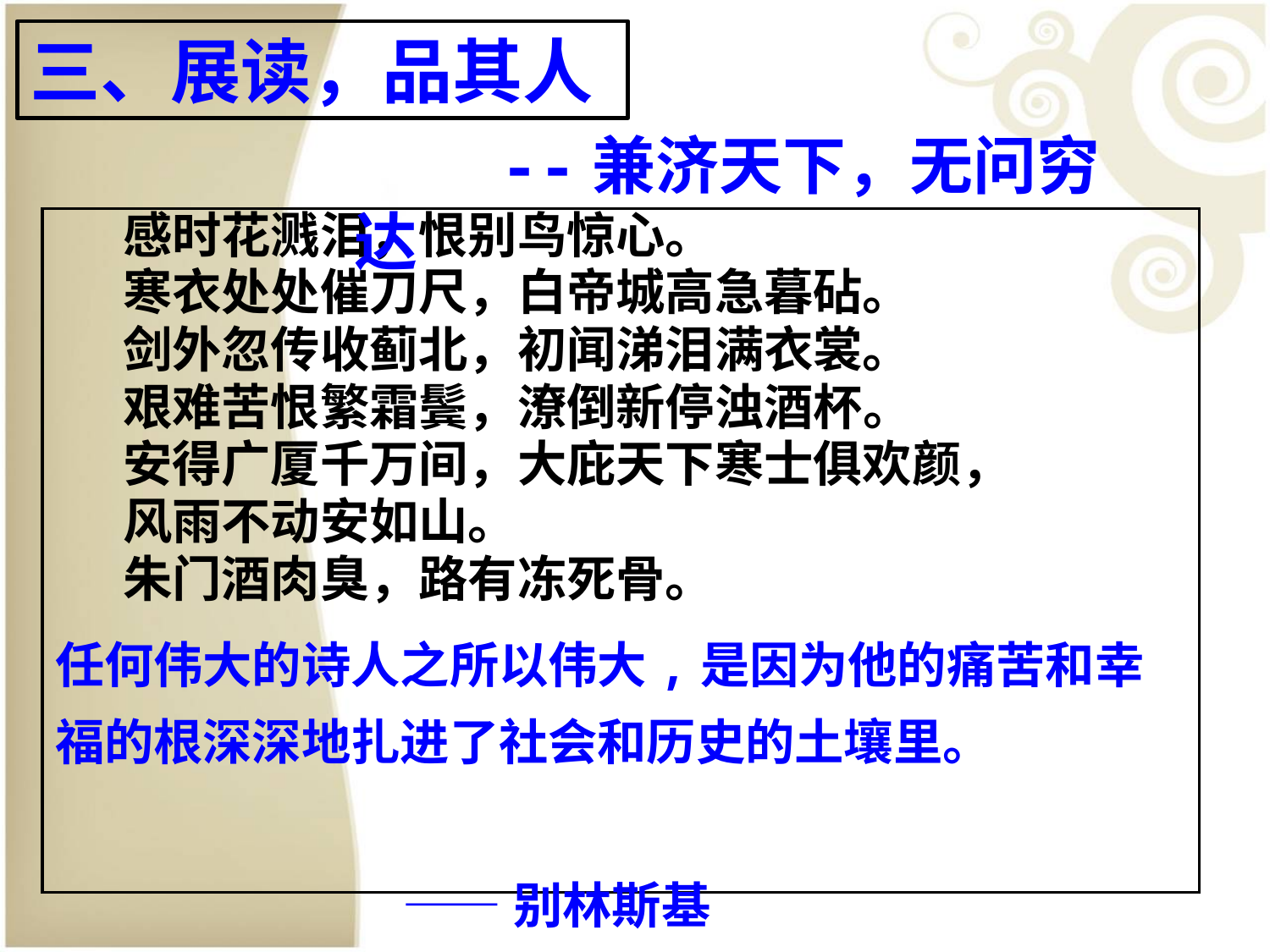

三、展读，品其人
#
    --兼济天下，无问穷达
     感时花溅泪，恨别鸟惊心。
     寒衣处处催刀尺，白帝城高急暮砧。
     剑外忽传收蓟北，初闻涕泪满衣裳。
     艰难苦恨繁霜鬓，潦倒新停浊酒杯。
     安得广厦千万间，大庇天下寒士俱欢颜，
     风雨不动安如山。
     朱门酒肉臭，路有冻死骨。
任何伟大的诗人之所以伟大,是因为他的痛苦和幸福的根深深地扎进了社会和历史的土壤里。
                               ——别林斯基